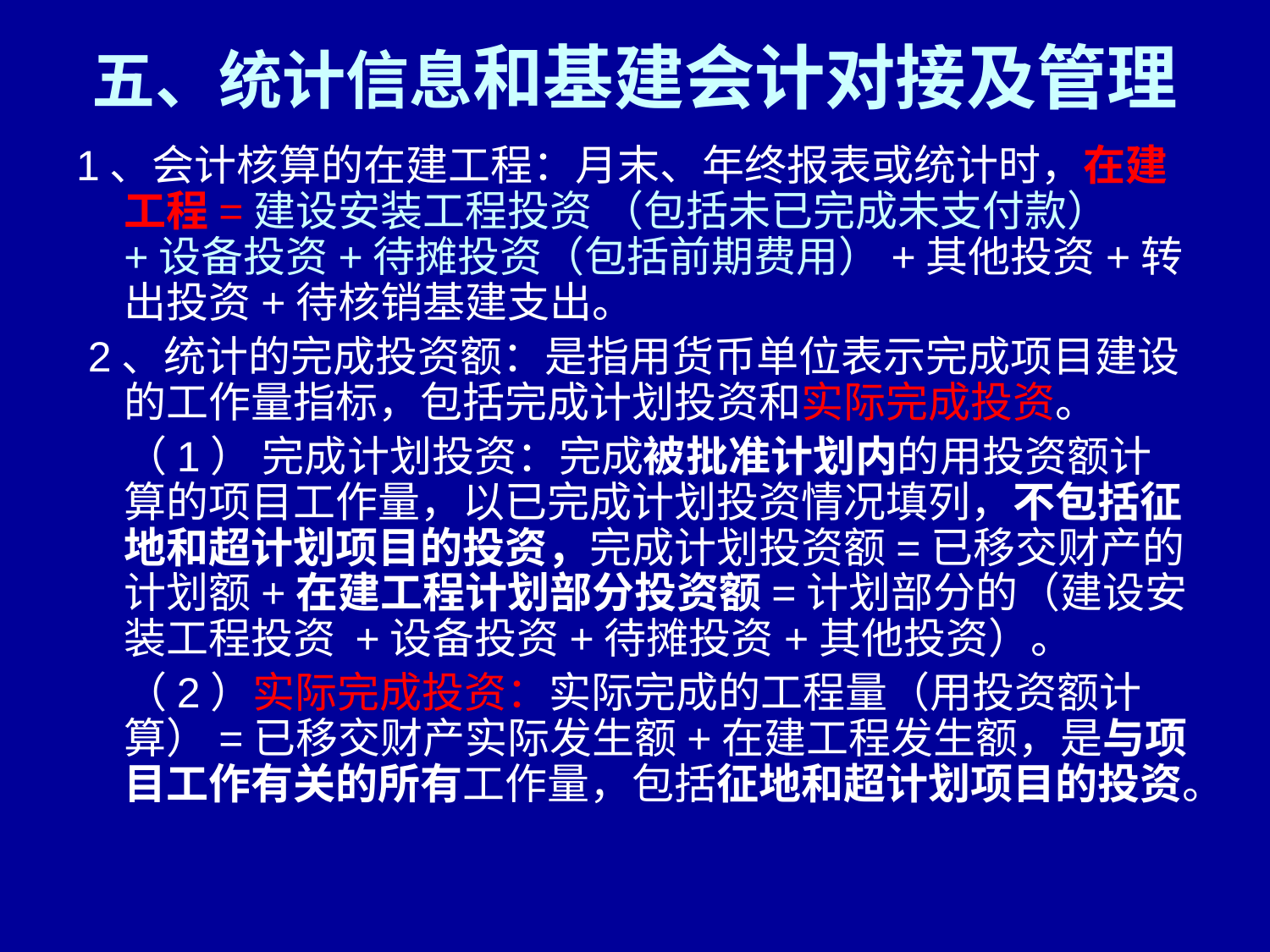

# 五、统计信息和基建会计对接及管理
1、会计核算的在建工程：月末、年终报表或统计时，在建工程=建设安装工程投资 （包括未已完成未支付款）+设备投资+待摊投资（包括前期费用）+其他投资+转出投资+待核销基建支出。
 2、统计的完成投资额：是指用货币单位表示完成项目建设的工作量指标，包括完成计划投资和实际完成投资。
    （1） 完成计划投资：完成被批准计划内的用投资额计算的项目工作量，以已完成计划投资情况填列，不包括征地和超计划项目的投资，完成计划投资额=已移交财产的计划额+在建工程计划部分投资额=计划部分的（建设安装工程投资 +设备投资+待摊投资+其他投资）。
    （2）实际完成投资：实际完成的工程量（用投资额计算）=已移交财产实际发生额+在建工程发生额，是与项目工作有关的所有工作量，包括征地和超计划项目的投资。